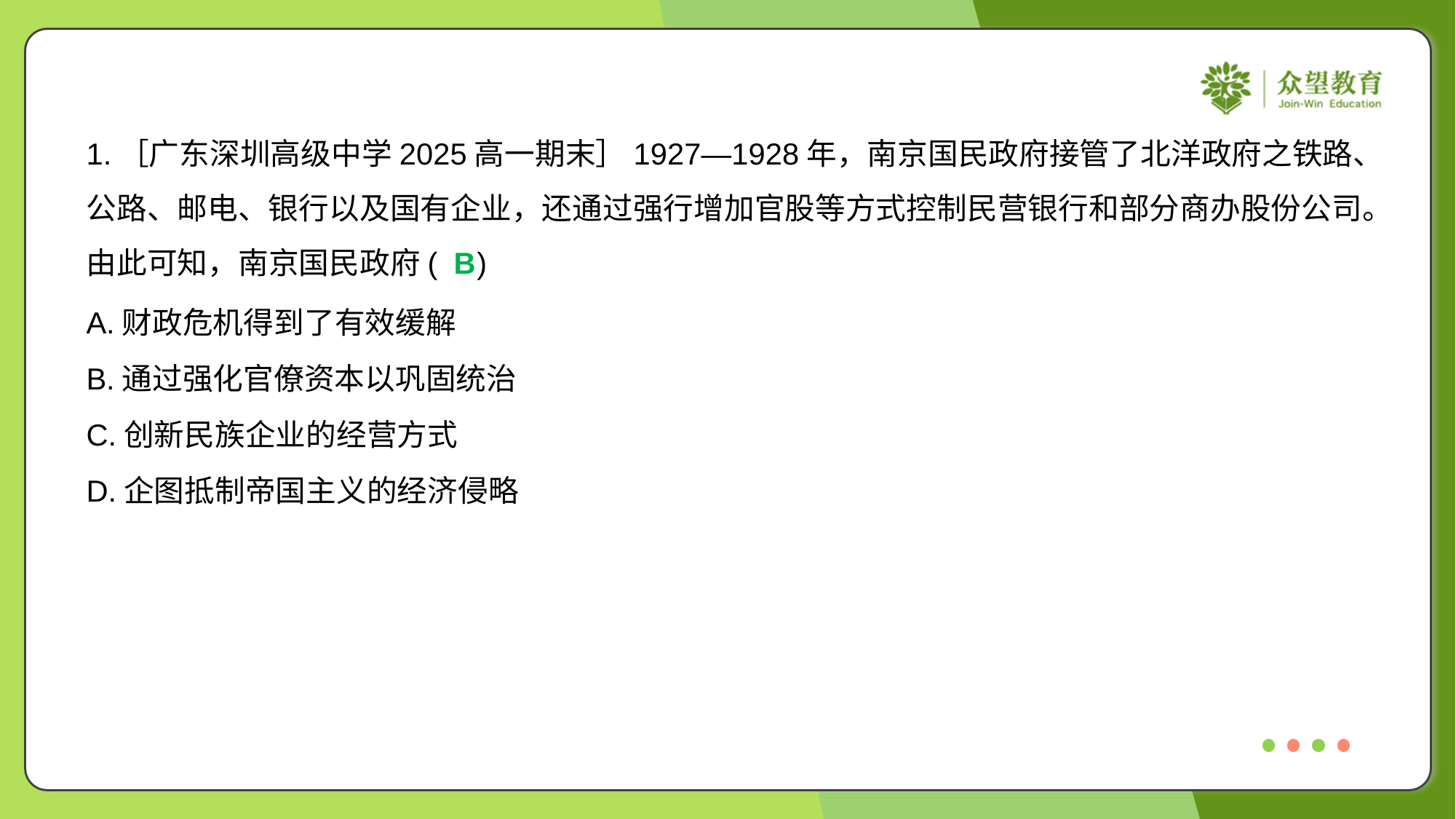

1.［广东深圳高级中学2025高一期末］1927—1928年，南京国民政府接管了北洋政府之铁路、
公路、邮电、银行以及国有企业，还通过强行增加官股等方式控制民营银行和部分商办股份公司。
由此可知，南京国民政府(     )
B
A.财政危机得到了有效缓解
B.通过强化官僚资本以巩固统治
C.创新民族企业的经营方式
D.企图抵制帝国主义的经济侵略